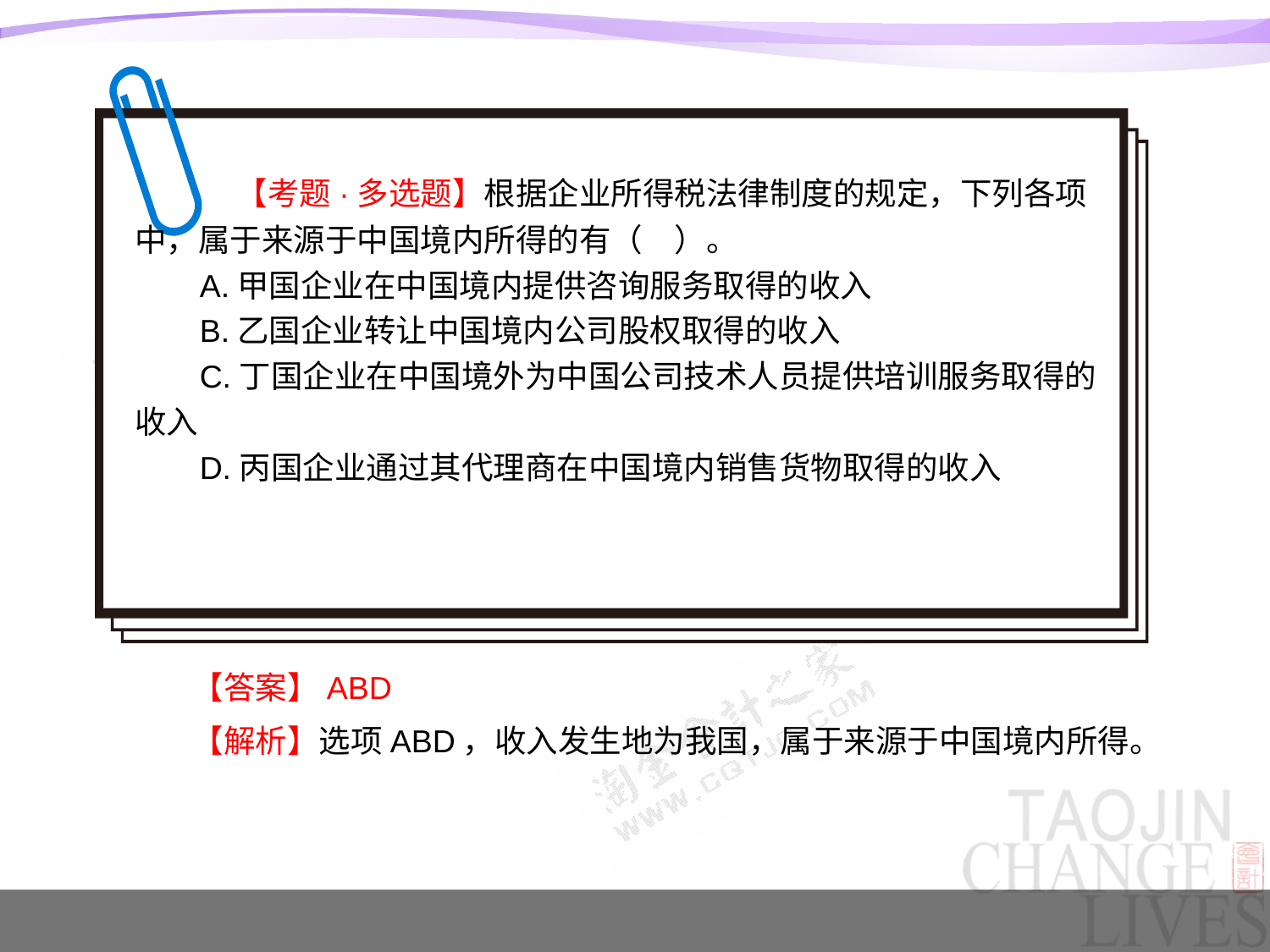

【考题·多选题】根据企业所得税法律制度的规定，下列各项中，属于来源于中国境内所得的有（　）。
A.甲国企业在中国境内提供咨询服务取得的收入
B.乙国企业转让中国境内公司股权取得的收入
C.丁国企业在中国境外为中国公司技术人员提供培训服务取得的收入
D.丙国企业通过其代理商在中国境内销售货物取得的收入

【答案】ABD
【解析】选项ABD，收入发生地为我国，属于来源于中国境内所得。